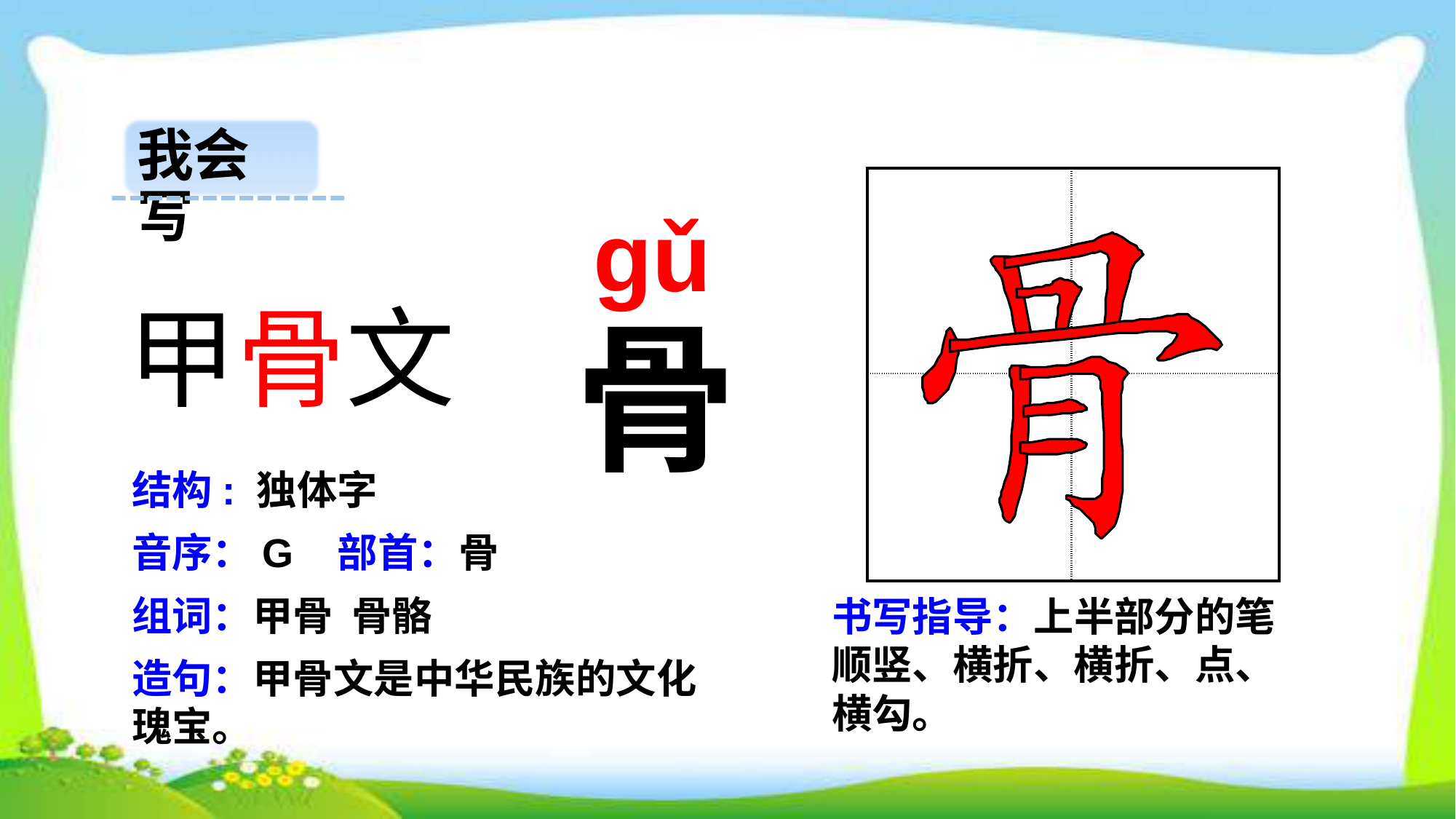

我会写

|  |  |
| --- | --- |
|  |  |
gǔ

甲骨文
骨

结构: 独体字
音序：G   部首：骨
组词：甲骨  骨骼
书写指导：上半部分的笔顺竖、横折、横折、点、横勾。
造句：甲骨文是中华民族的文化瑰宝。